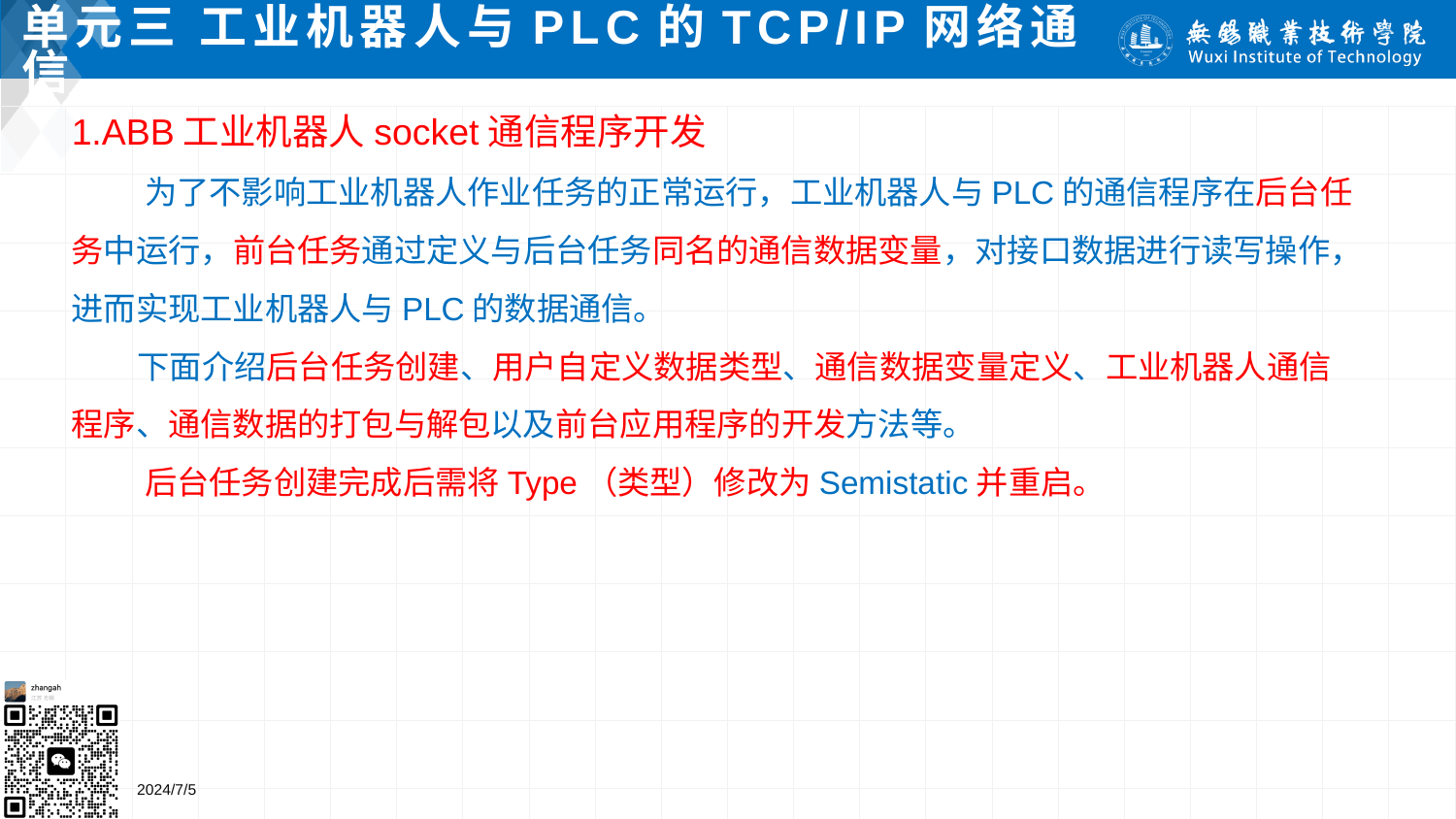

# 单元三 工业机器人与PLC的TCP/IP网络通信
1.ABB工业机器人socket通信程序开发
         为了不影响工业机器人作业任务的正常运行，工业机器人与PLC的通信程序在后台任务中运行，前台任务通过定义与后台任务同名的通信数据变量，对接口数据进行读写操作，进而实现工业机器人与PLC的数据通信。
        下面介绍后台任务创建、用户自定义数据类型、通信数据变量定义、工业机器人通信程序、通信数据的打包与解包以及前台应用程序的开发方法等。
         后台任务创建完成后需将Type（类型）修改为Semistatic并重启。
2024/7/5